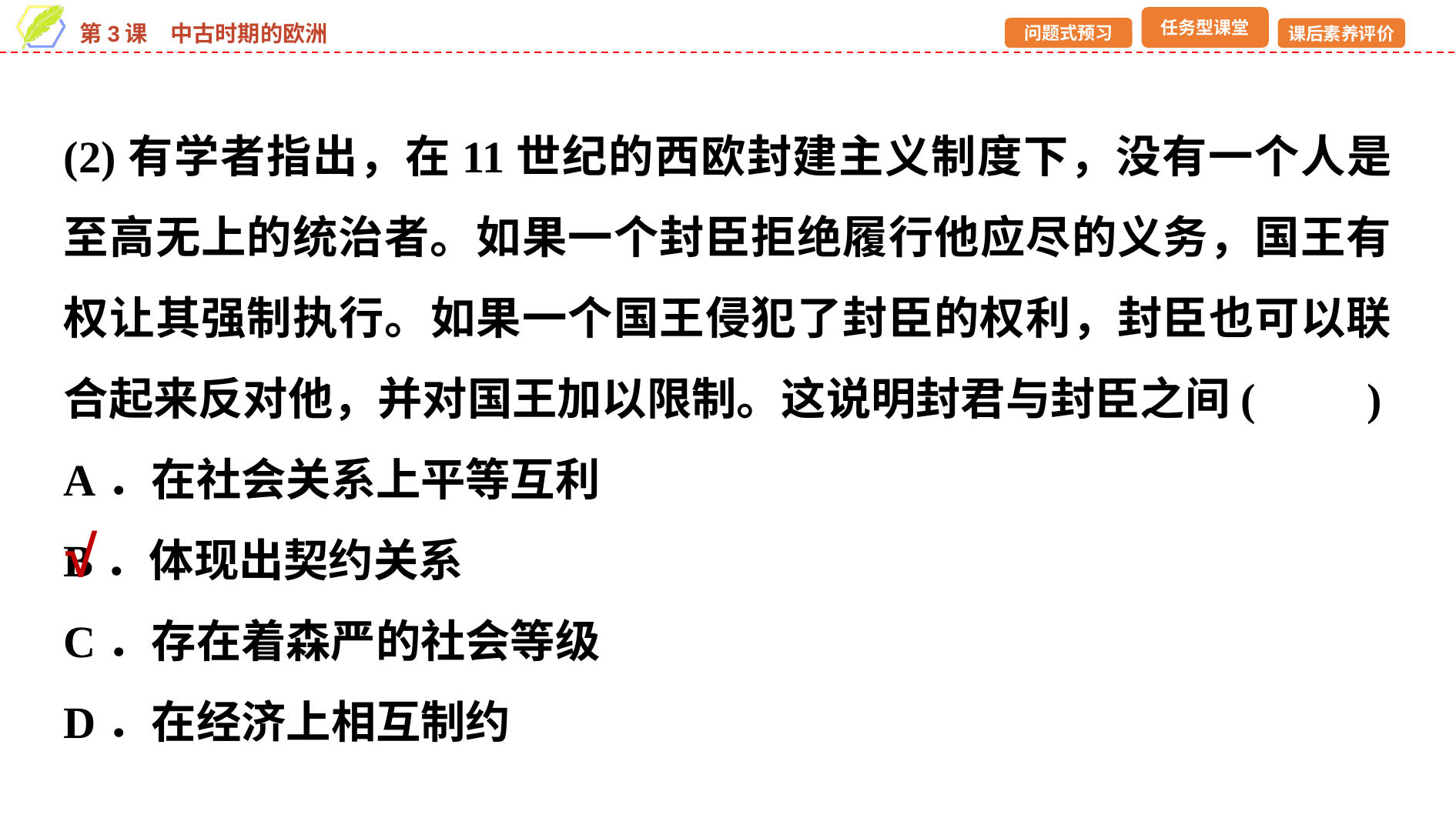

(2)有学者指出，在11世纪的西欧封建主义制度下，没有一个人是至高无上的统治者。如果一个封臣拒绝履行他应尽的义务，国王有权让其强制执行。如果一个国王侵犯了封臣的权利，封臣也可以联合起来反对他，并对国王加以限制。这说明封君与封臣之间(　　)
A．在社会关系上平等互利
B．体现出契约关系
C．存在着森严的社会等级
D．在经济上相互制约
√